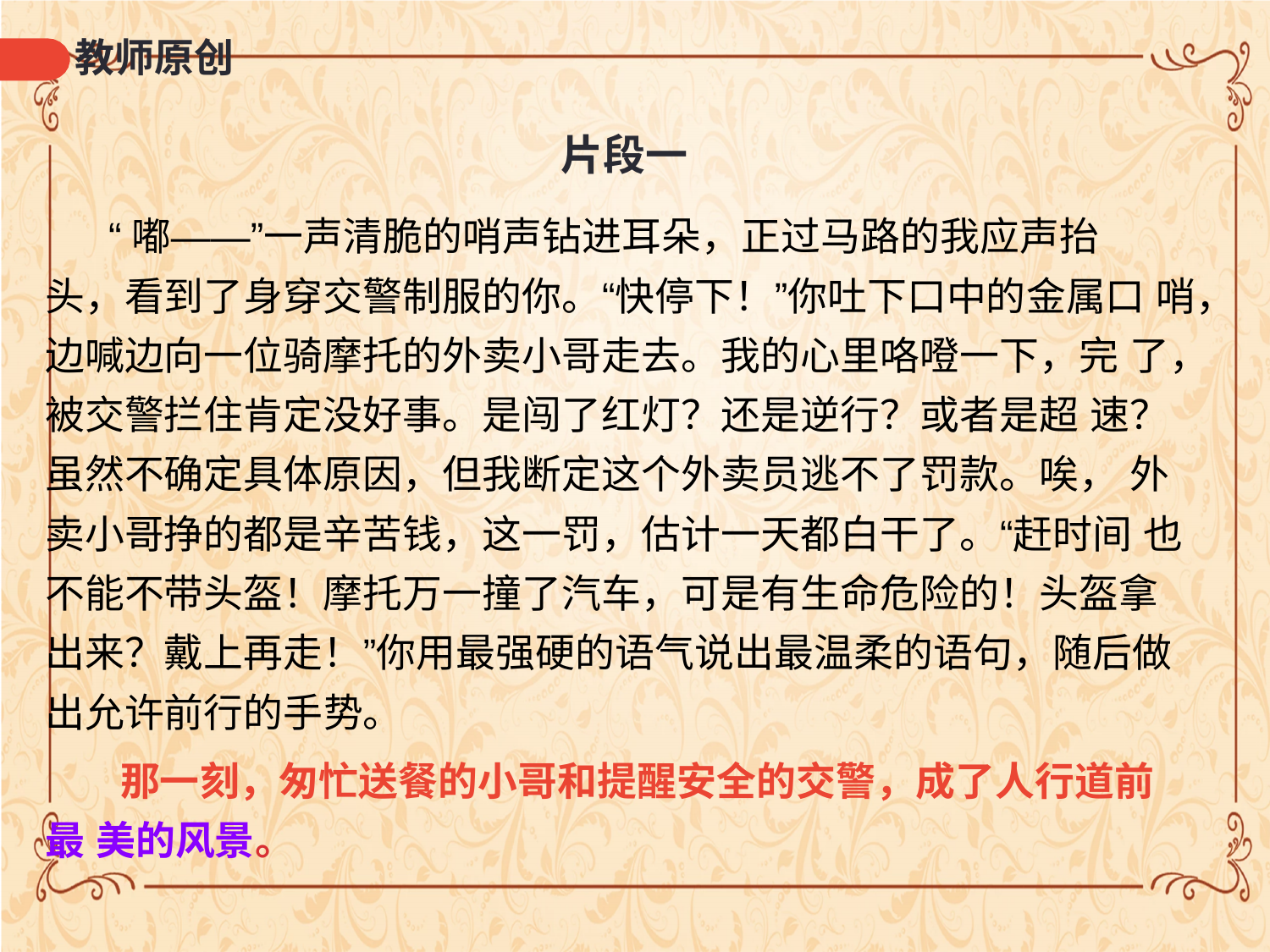

# 教师原创

片段一
“嘟——”一声清脆的哨声钻进耳朵，正过马路的我应声抬
头，看到了身穿交警制服的你。“快停下！”你吐下口中的金属口 哨，边喊边向一位骑摩托的外卖小哥走去。我的心里咯噔一下，完 了，被交警拦住肯定没好事。是闯了红灯？还是逆行？或者是超 速？虽然不确定具体原因，但我断定这个外卖员逃不了罚款。唉， 外卖小哥挣的都是辛苦钱，这一罚，估计一天都白干了。“赶时间 也不能不带头盔！摩托万一撞了汽车，可是有生命危险的！头盔拿 出来？戴上再走！”你用最强硬的语气说出最温柔的语句，随后做 出允许前行的手势。
那一刻，匆忙送餐的小哥和提醒安全的交警，成了人行道前最 美的风景。